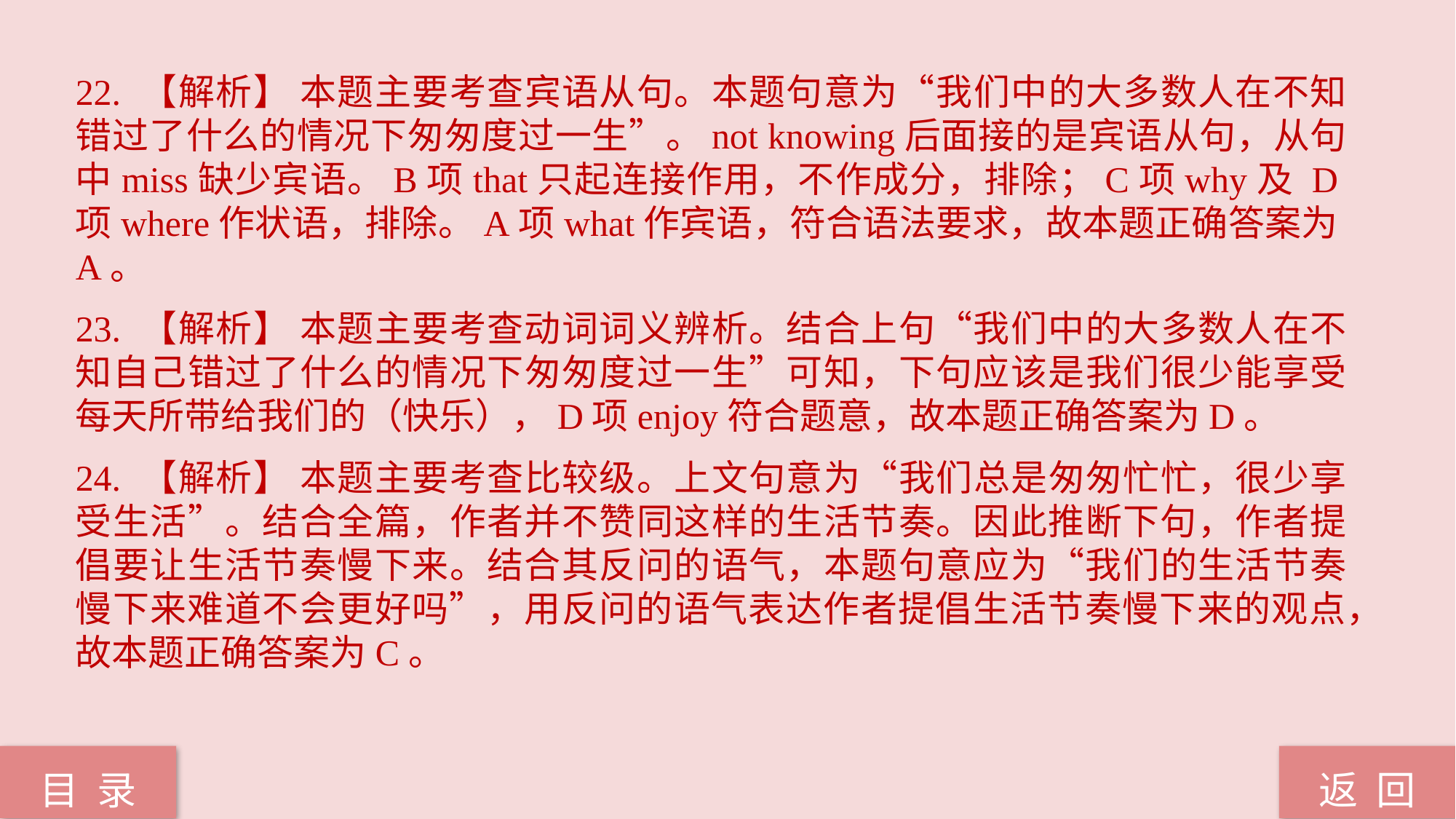

22. 【解析】 本题主要考查宾语从句。本题句意为“我们中的大多数人在不知错过了什么的情况下匆匆度过一生”。not knowing后面接的是宾语从句，从句中miss缺少宾语。B项that只起连接作用，不作成分，排除；C项why及 D项where作状语，排除。A项what作宾语，符合语法要求，故本题正确答案为A。
23. 【解析】 本题主要考查动词词义辨析。结合上句“我们中的大多数人在不知自己错过了什么的情况下匆匆度过一生”可知，下句应该是我们很少能享受每天所带给我们的（快乐），D项enjoy符合题意，故本题正确答案为D。
24. 【解析】 本题主要考查比较级。上文句意为“我们总是匆匆忙忙，很少享受生活”。结合全篇，作者并不赞同这样的生活节奏。因此推断下句，作者提倡要让生活节奏慢下来。结合其反问的语气，本题句意应为“我们的生活节奏慢下来难道不会更好吗”，用反问的语气表达作者提倡生活节奏慢下来的观点，故本题正确答案为C。
返  回